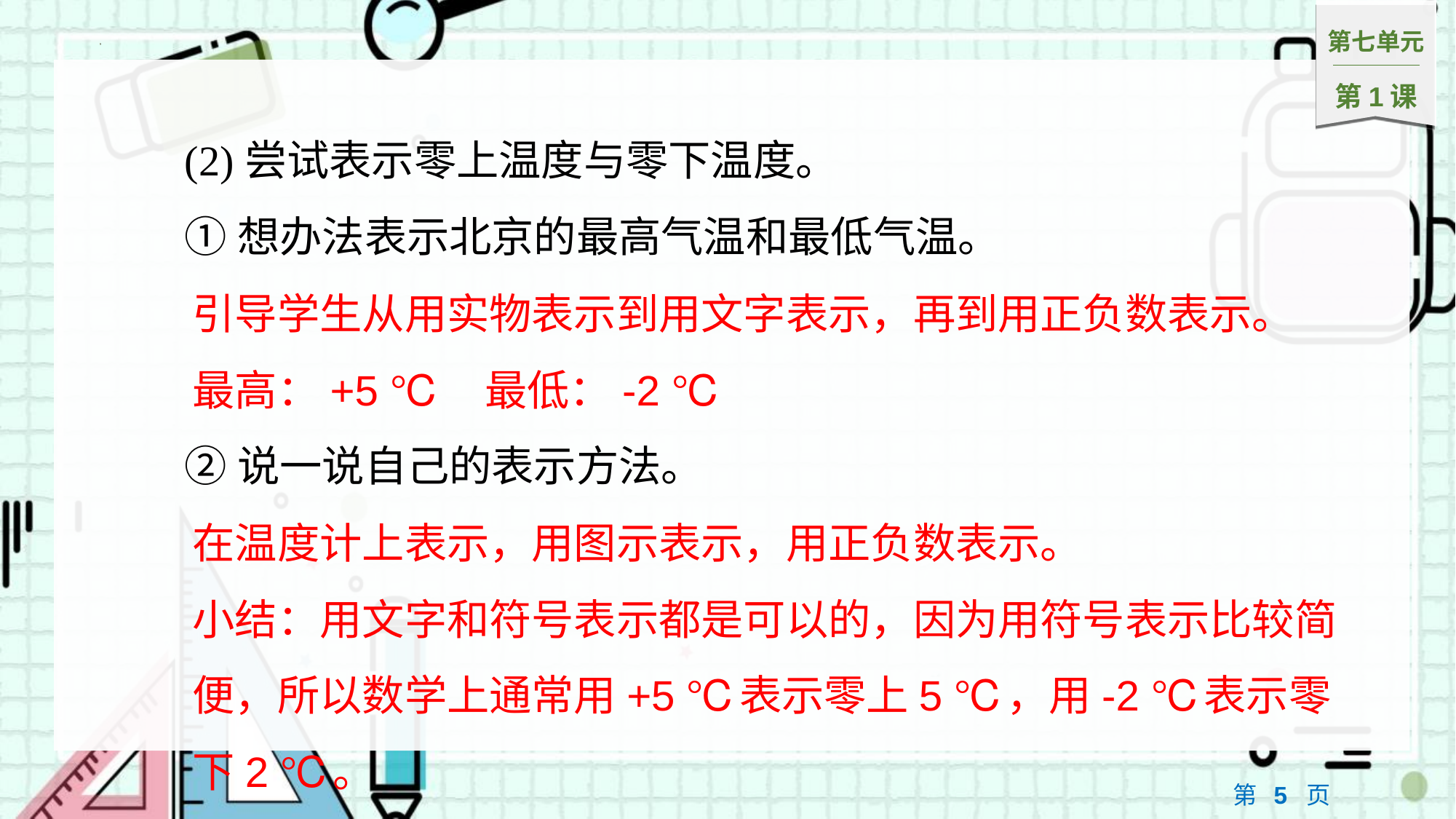

(2)尝试表示零上温度与零下温度。
①想办法表示北京的最高气温和最低气温。

②说一说自己的表示方法。

引导学生从用实物表示到用文字表示，再到用正负数表示。
最高：+5 ℃　最低：-2 ℃

在温度计上表示，用图示表示，用正负数表示。
小结：用文字和符号表示都是可以的，因为用符号表示比较简便，所以数学上通常用+5 ℃表示零上5 ℃，用-2 ℃表示零下2 ℃。